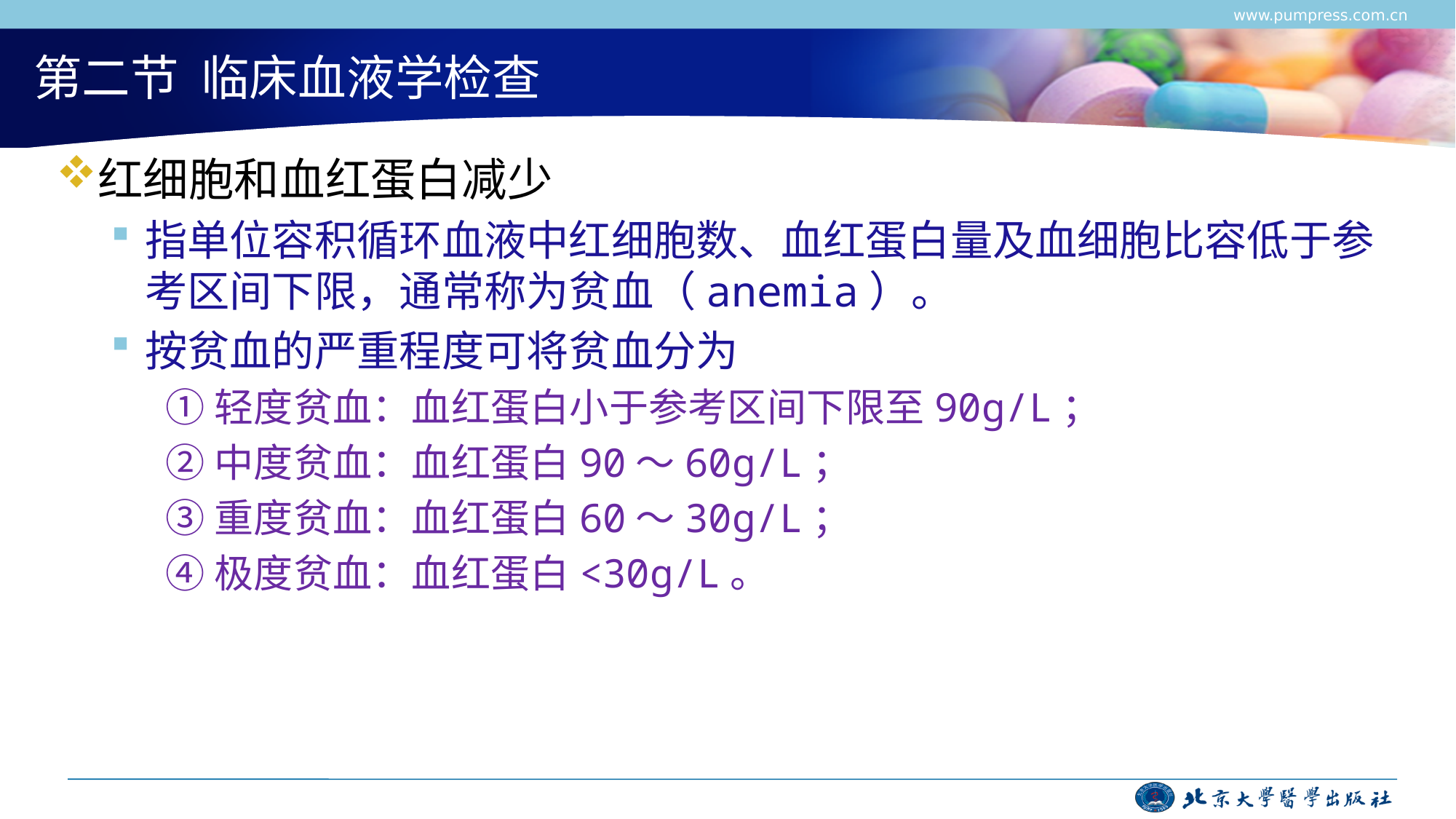

www.pumpress.com.cn
# 第二节  临床血液学检查
红细胞和血红蛋白减少
指单位容积循环血液中红细胞数、血红蛋白量及血细胞比容低于参考区间下限，通常称为贫血（anemia）。
按贫血的严重程度可将贫血分为
①轻度贫血：血红蛋白小于参考区间下限至90g/L；
②中度贫血：血红蛋白90～60g/L；
③重度贫血：血红蛋白60～30g/L；
④极度贫血：血红蛋白<30g/L。